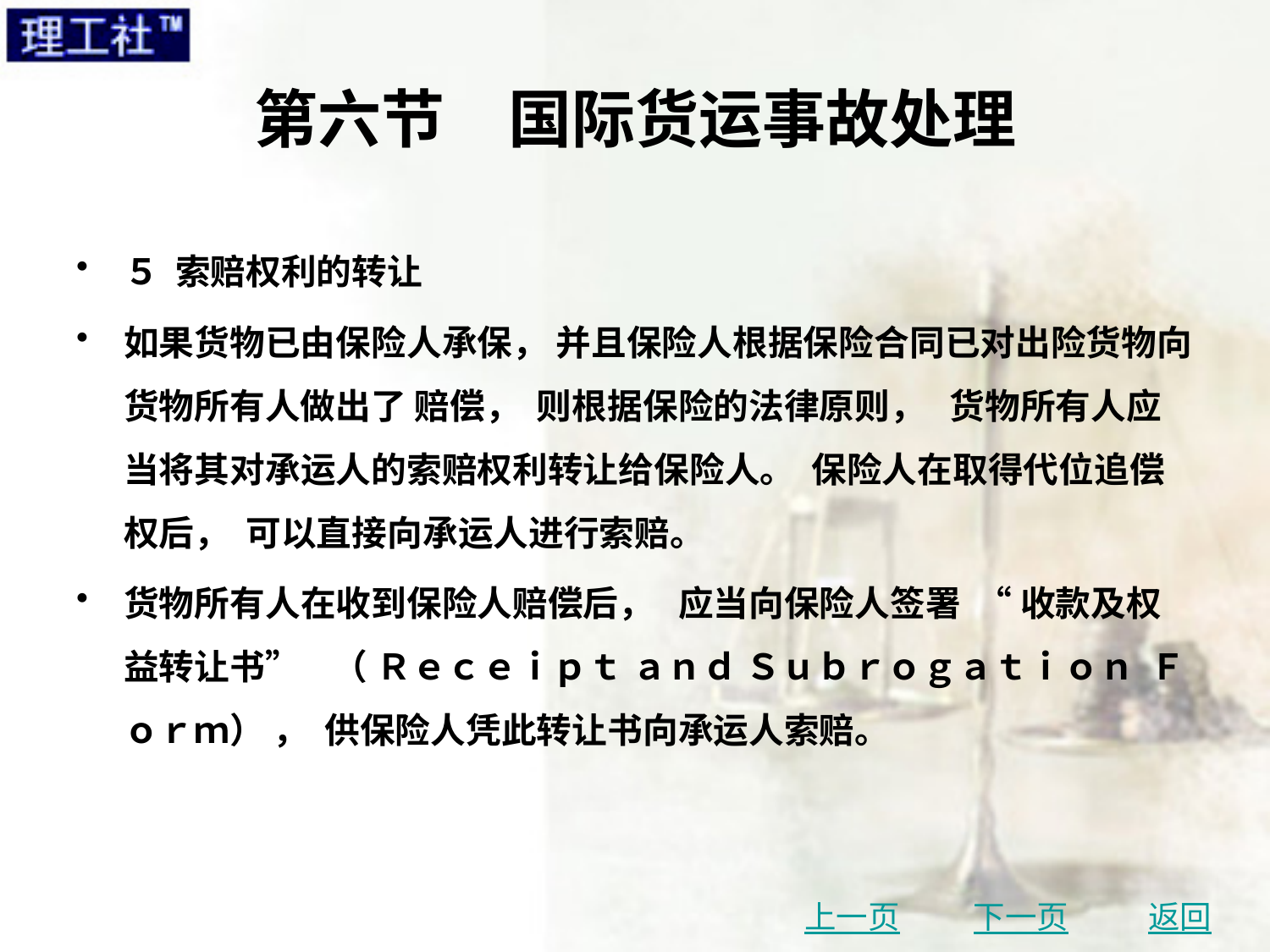

# 第六节　国际货运事故处理
５  索赔权利的转让
如果货物已由保险人承保， 并且保险人根据保险合同已对出险货物向货物所有人做出了 赔偿，  则根据保险的法律原则，   货物所有人应当将其对承运人的索赔权利转让给保险人。  保险人在取得代位追偿权后，  可以直接向承运人进行索赔。
货物所有人在收到保险人赔偿后，   应当向保险人签署  “ 收款及权益转让书”    （ Ｒｅｃｅｉｐｔ ａｎｄ Ｓｕｂｒｏｇａｔｉｏｎ  Ｆｏｒｍ） ，  供保险人凭此转让书向承运人索赔。

上一页
下一页
返回